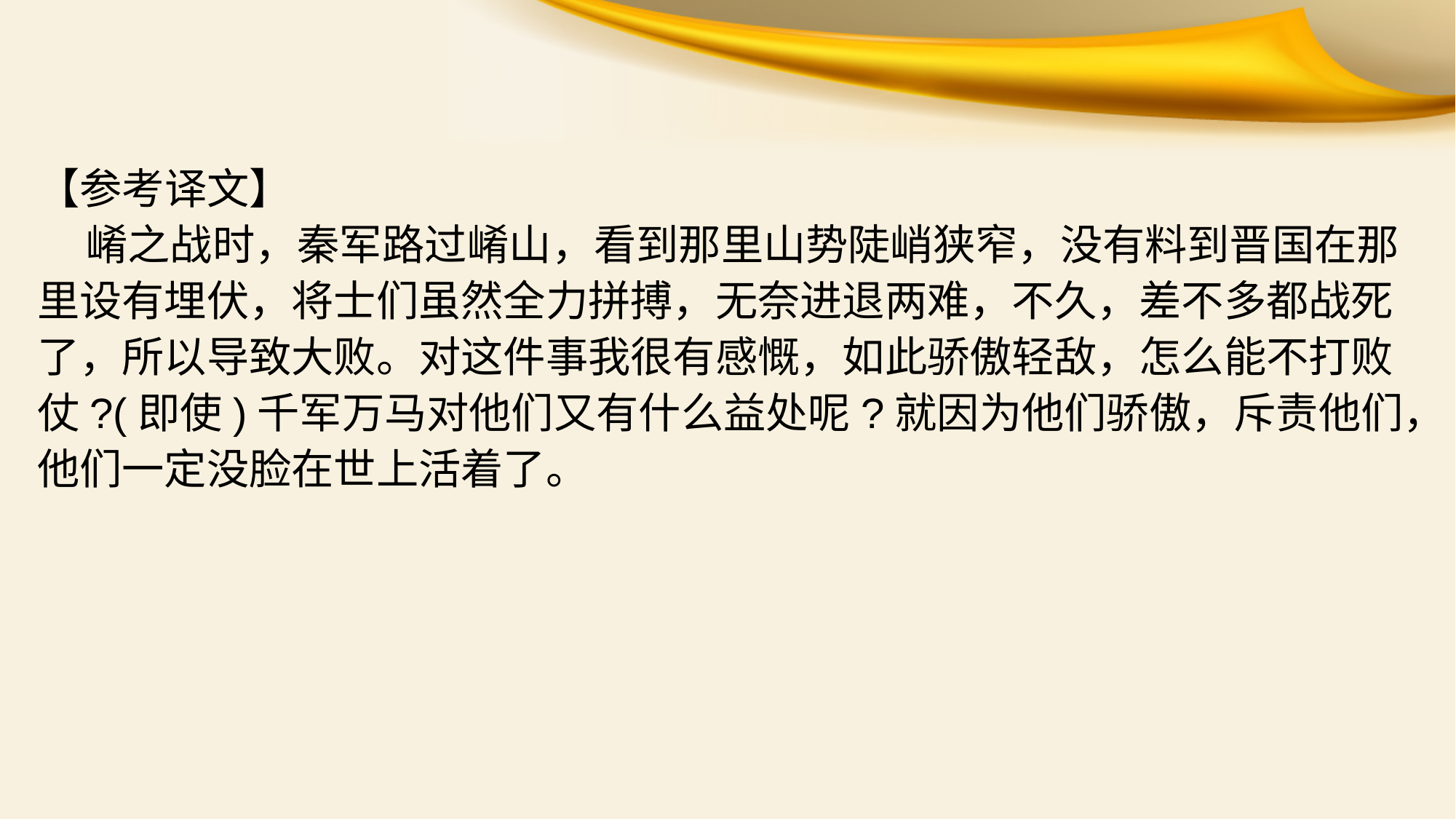

【参考译文】
    崤之战时，秦军路过崤山，看到那里山势陡峭狭窄，没有料到晋国在那里设有埋伏，将士们虽然全力拼搏，无奈进退两难，不久，差不多都战死了，所以导致大败。对这件事我很有感慨，如此骄傲轻敌，怎么能不打败仗?(即使)千军万马对他们又有什么益处呢?就因为他们骄傲，斥责他们，他们一定没脸在世上活着了。